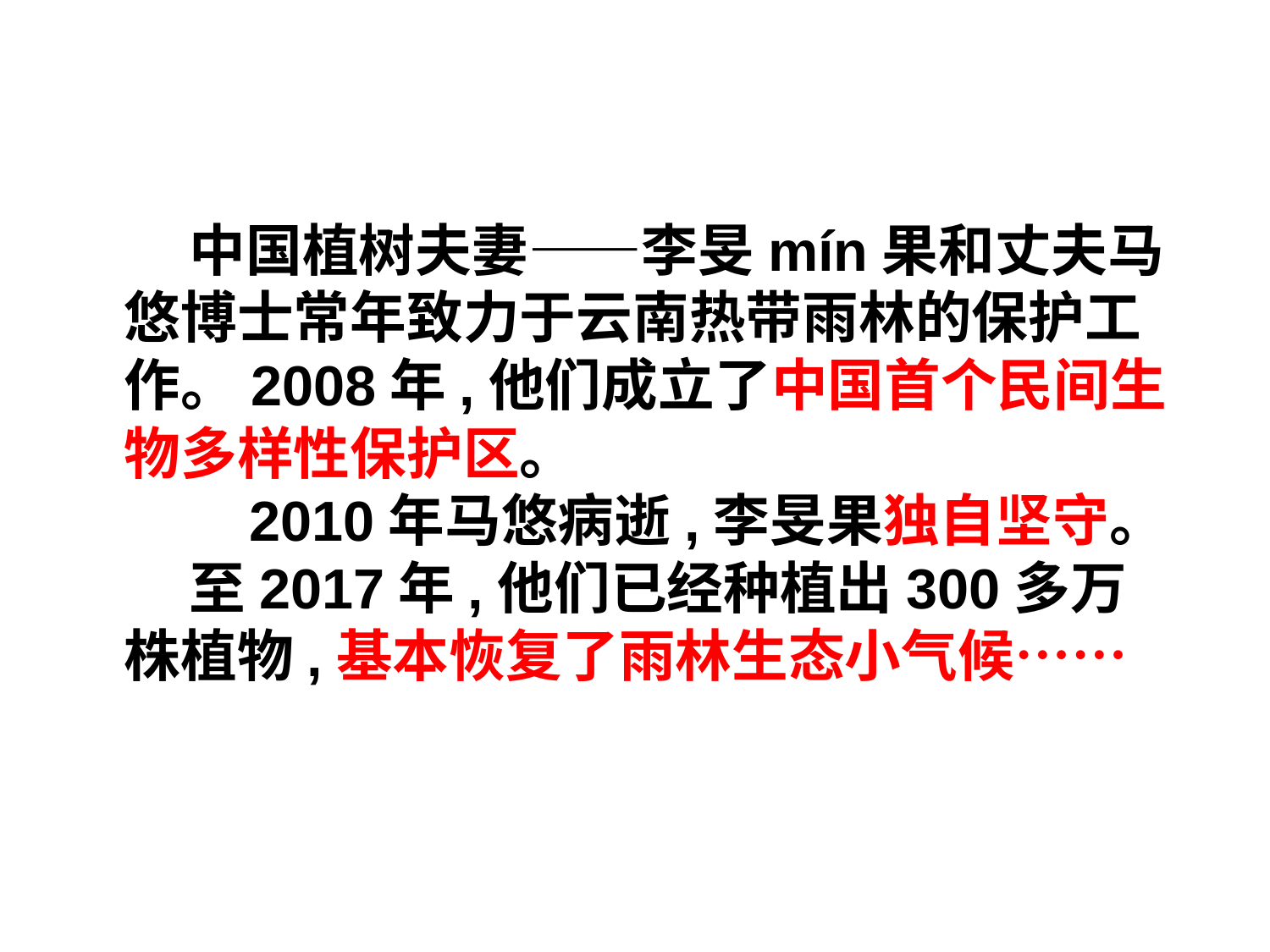

中国植树夫妻——李旻mín果和丈夫马悠博士常年致力于云南热带雨林的保护工作。2008年,他们成立了中国首个民间生物多样性保护区。
        2010年马悠病逝,李旻果独自坚守。
    至2017年,他们已经种植出300多万株植物,基本恢复了雨林生态小气候……2·